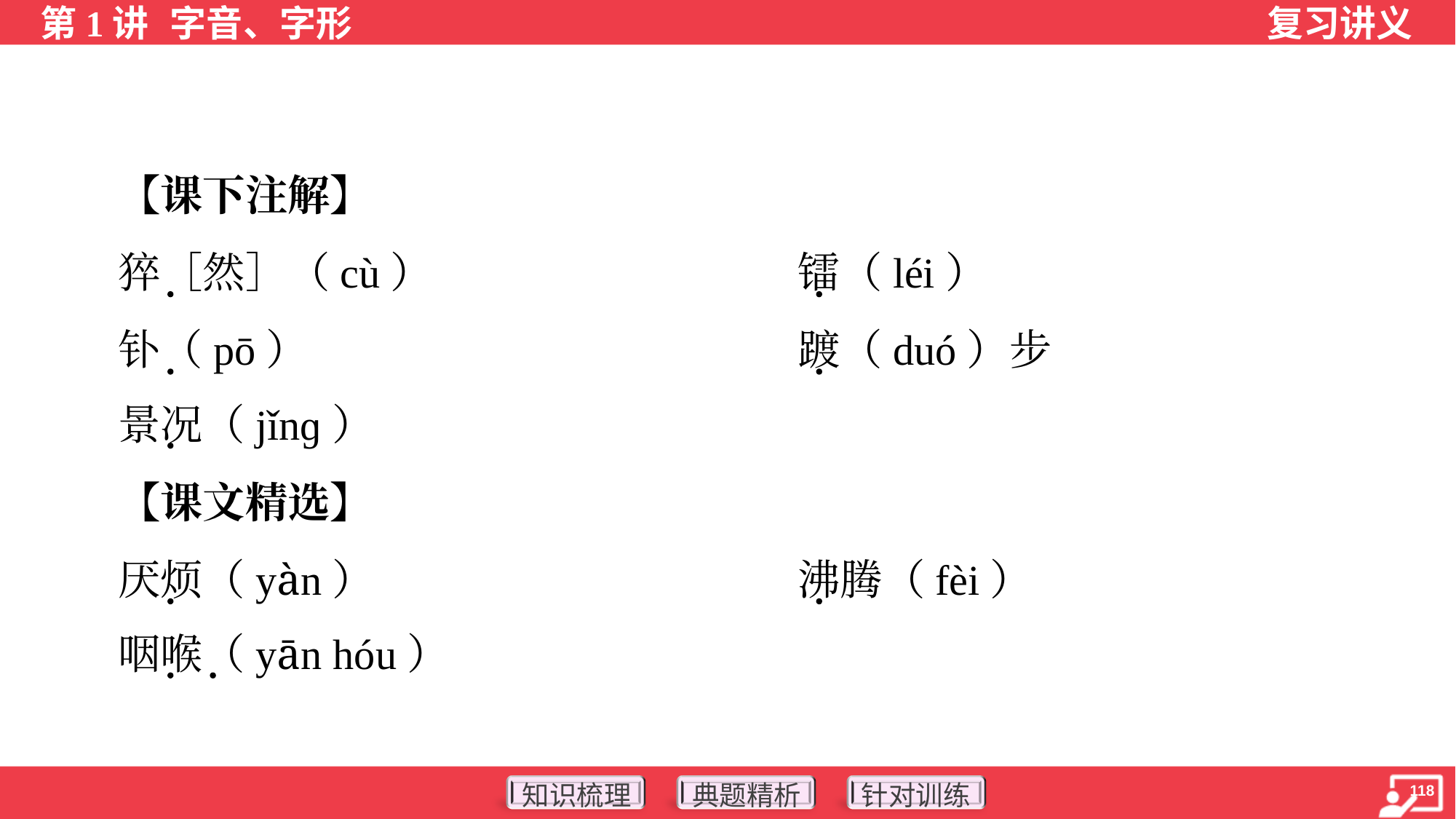

【课下注解】
    猝［然］（cù）	镭（léi）
    钋（pō）	踱（duó）步
    景况（jǐnɡ）

    【课文精选】
    厌烦（yàn）	沸腾（fèi）
    咽喉（yān hóu）